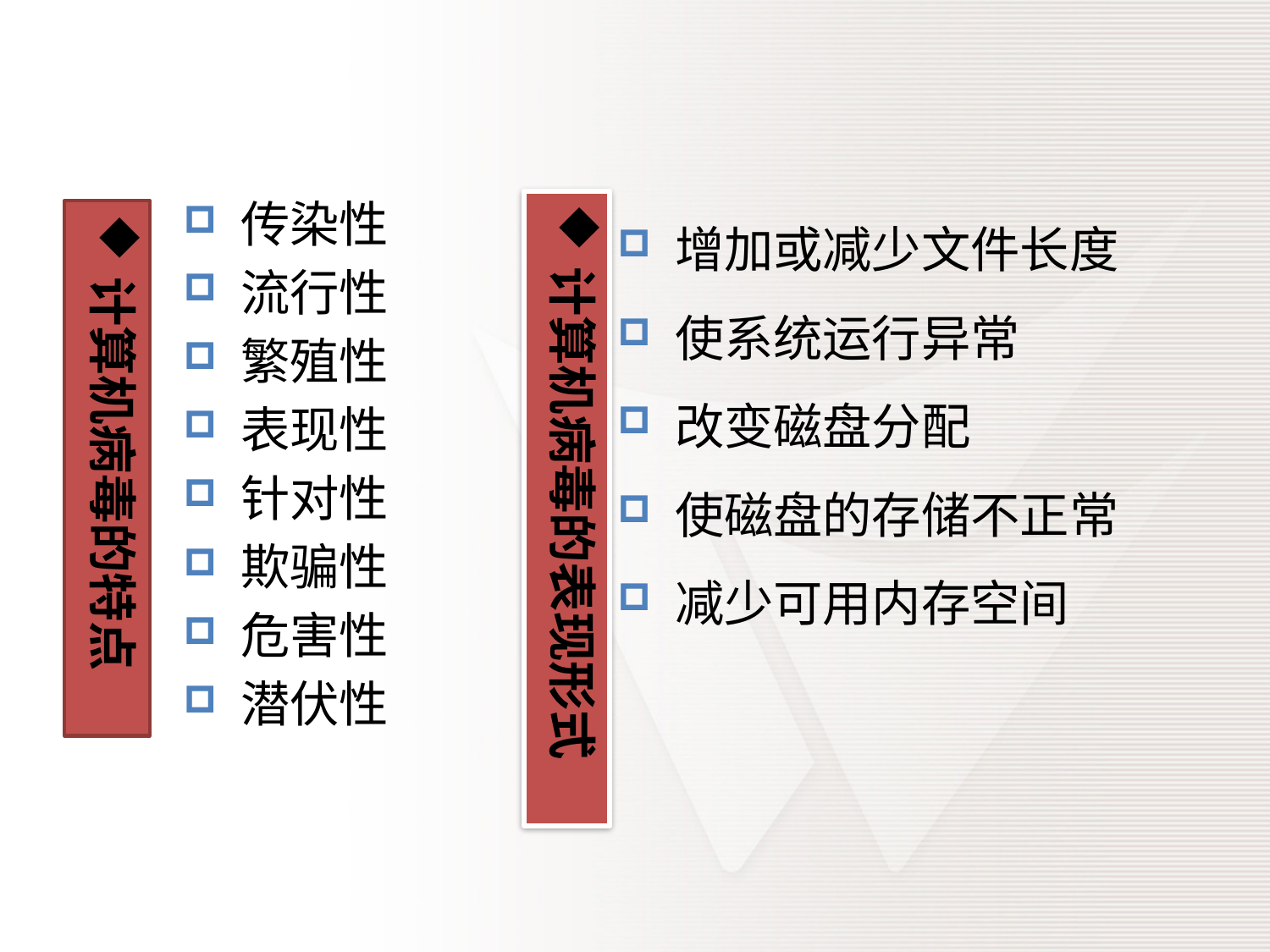

计算机病毒的表现形式
 传染性
 流行性
 繁殖性
 表现性
 针对性
 欺骗性
 危害性
 潜伏性

计算机病毒的特点
 增加或减少文件长度
 使系统运行异常
 改变磁盘分配
 使磁盘的存储不正常
 减少可用内存空间